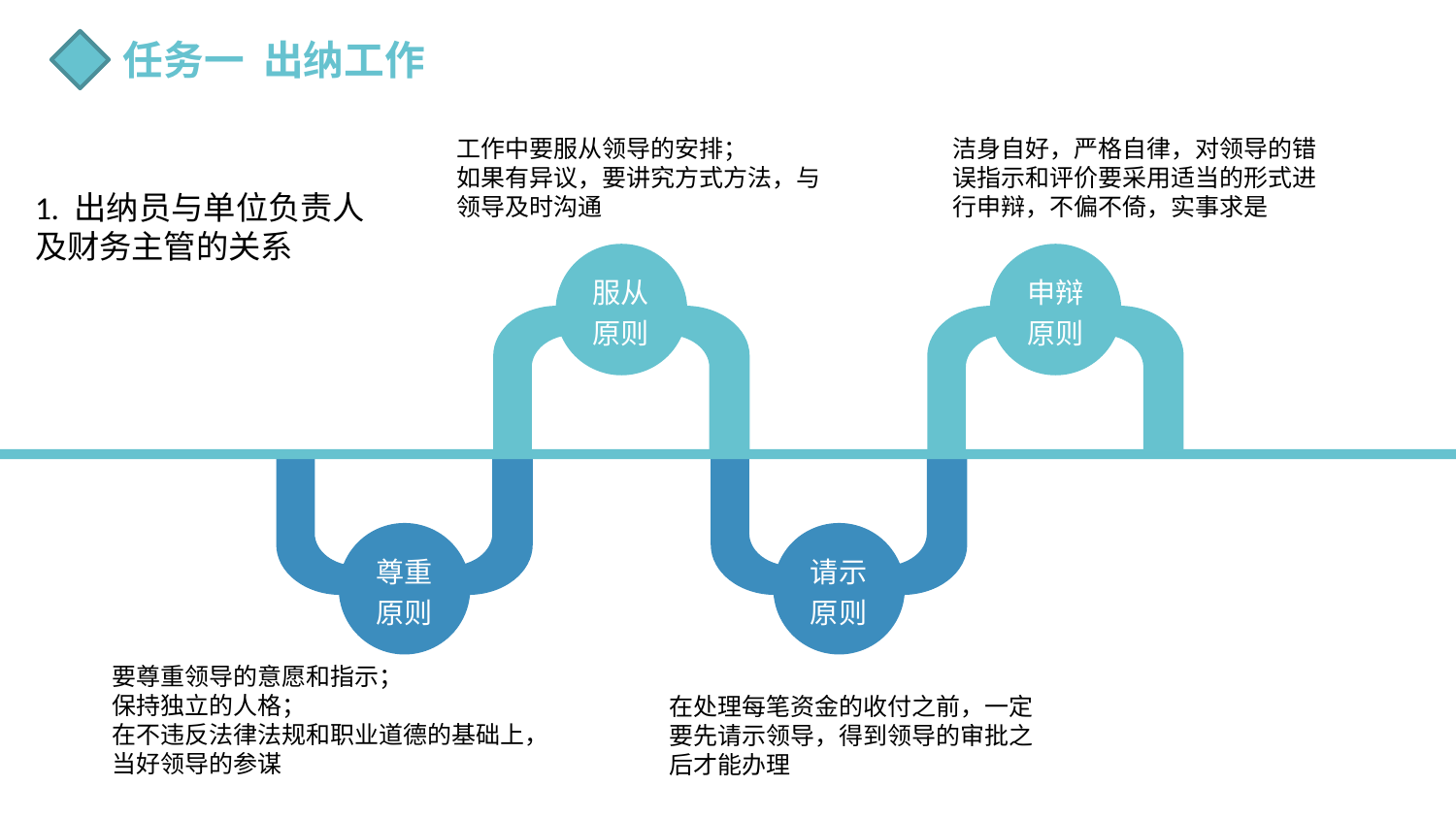

任务一  出纳工作

工作中要服从领导的安排；
如果有异议，要讲究方式方法，与领导及时沟通
洁身自好，严格自律，对领导的错误指示和评价要采用适当的形式进行申辩，不偏不倚，实事求是
1. 出纳员与单位负责人
及财务主管的关系

服从原则
申辩原则

尊重原则
请示原则
要尊重领导的意愿和指示；
保持独立的人格；
在不违反法律法规和职业道德的基础上，当好领导的参谋
在处理每笔资金的收付之前，一定要先请示领导，得到领导的审批之后才能办理